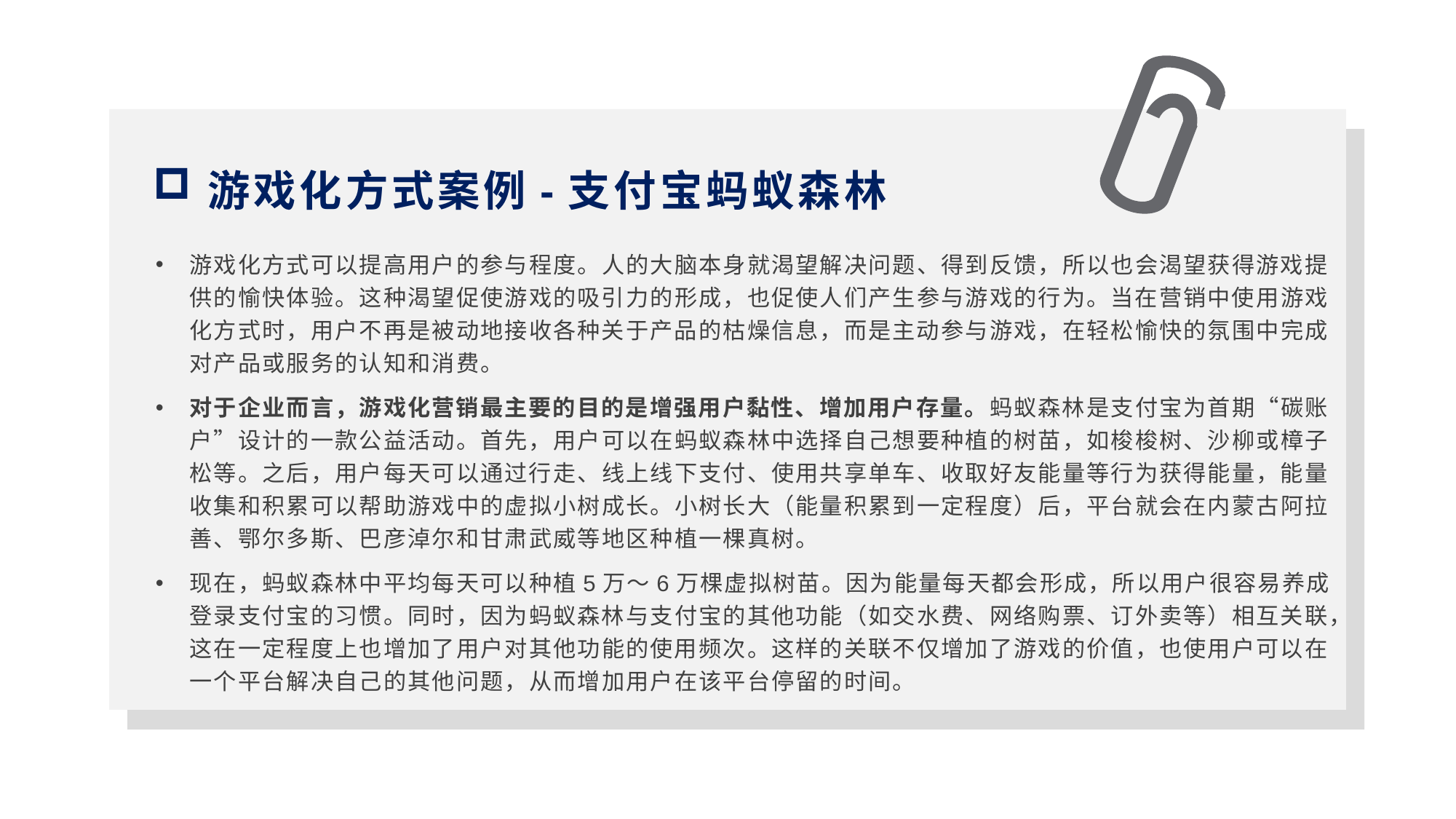

1
游戏化方式案例-支付宝蚂蚁森林
游戏化方式可以提高用户的参与程度。人的大脑本身就渴望解决问题、得到反馈，所以也会渴望获得游戏提供的愉快体验。这种渴望促使游戏的吸引力的形成，也促使人们产生参与游戏的行为。当在营销中使用游戏化方式时，用户不再是被动地接收各种关于产品的枯燥信息，而是主动参与游戏，在轻松愉快的氛围中完成对产品或服务的认知和消费。
对于企业而言，游戏化营销最主要的目的是增强用户黏性、增加用户存量。蚂蚁森林是支付宝为首期“碳账户”设计的一款公益活动。首先，用户可以在蚂蚁森林中选择自己想要种植的树苗，如梭梭树、沙柳或樟子松等。之后，用户每天可以通过行走、线上线下支付、使用共享单车、收取好友能量等行为获得能量，能量收集和积累可以帮助游戏中的虚拟小树成长。小树长大（能量积累到一定程度）后，平台就会在内蒙古阿拉善、鄂尔多斯、巴彦淖尔和甘肃武威等地区种植一棵真树。
现在，蚂蚁森林中平均每天可以种植5万～6万棵虚拟树苗。因为能量每天都会形成，所以用户很容易养成登录支付宝的习惯。同时，因为蚂蚁森林与支付宝的其他功能（如交水费、网络购票、订外卖等）相互关联，这在一定程度上也增加了用户对其他功能的使用频次。这样的关联不仅增加了游戏的价值，也使用户可以在一个平台解决自己的其他问题，从而增加用户在该平台停留的时间。